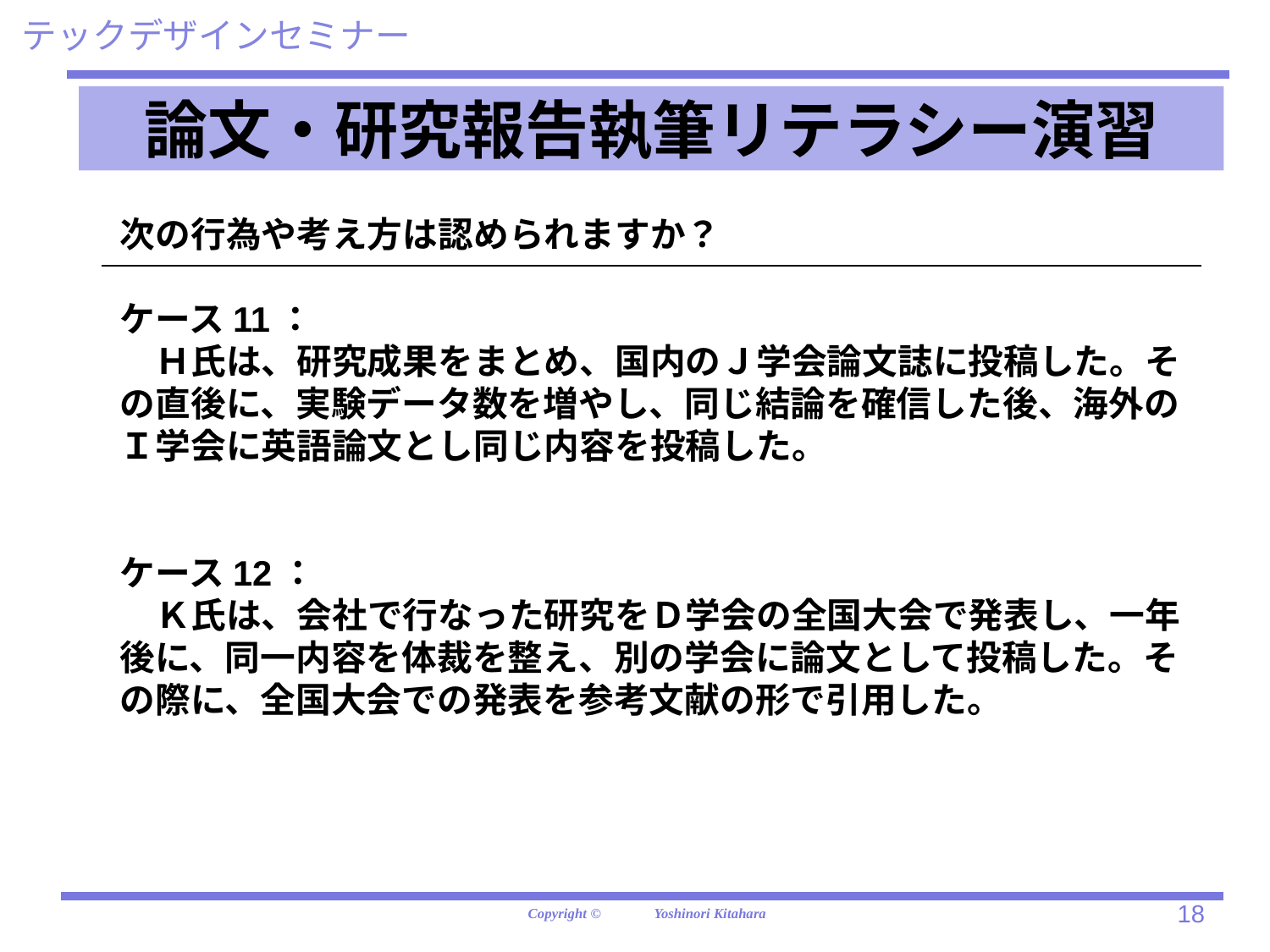

論文・研究報告執筆リテラシー演習
次の行為や考え方は認められますか？

ケース11：
　Ｈ氏は、研究成果をまとめ、国内のＪ学会論文誌に投稿した。その直後に、実験データ数を増やし、同じ結論を確信した後、海外のＩ学会に英語論文とし同じ内容を投稿した。

ケース12：
　Ｋ氏は、会社で行なった研究をＤ学会の全国大会で発表し、一年後に、同一内容を体裁を整え、別の学会に論文として投稿した。その際に、全国大会での発表を参考文献の形で引用した。